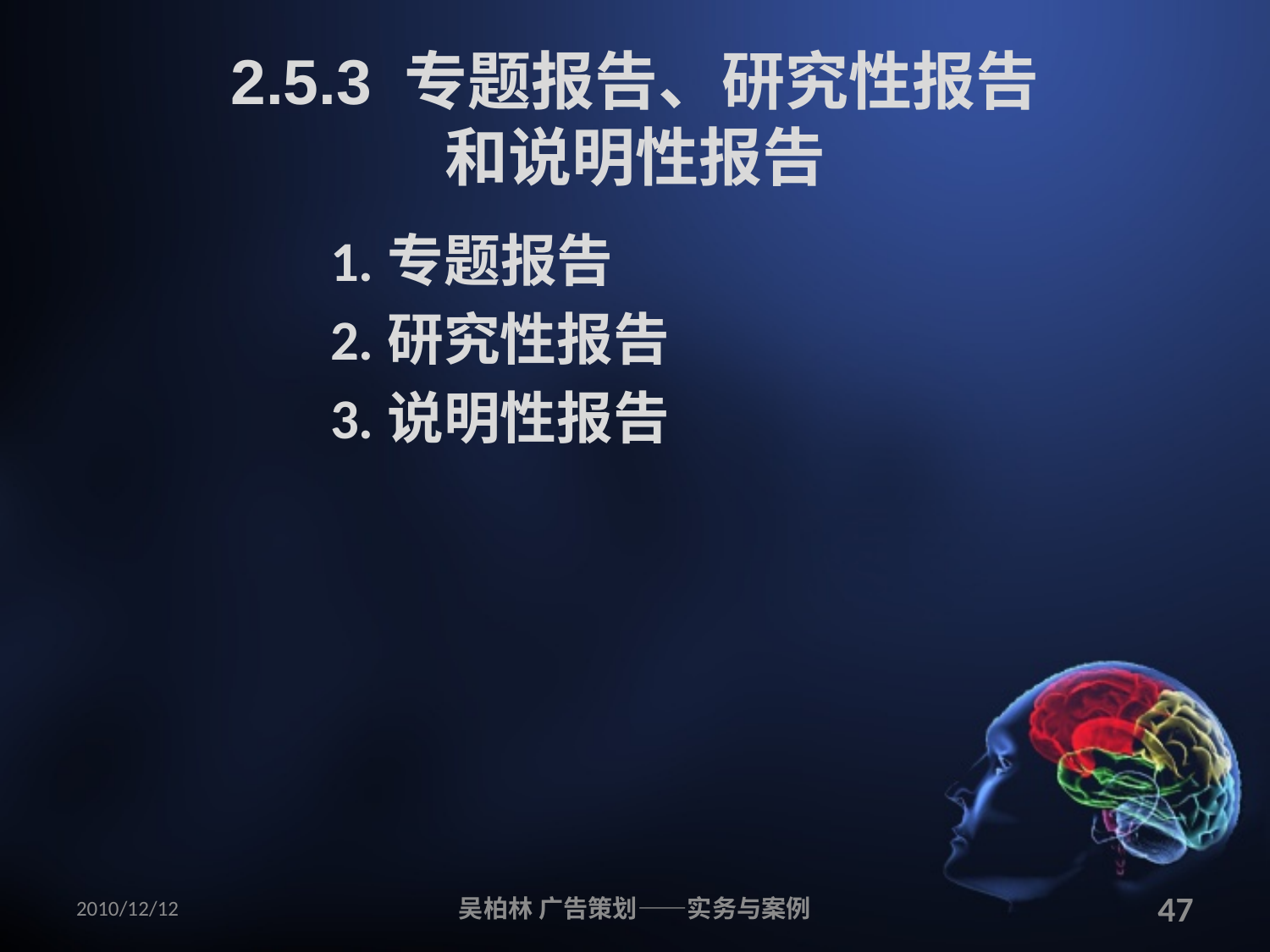

# 2.5.3 专题报告、研究性报告 和说明性报告
1.专题报告
2.研究性报告
3.说明性报告
2010/12/12
吴柏林 广告策划——实务与案例
47